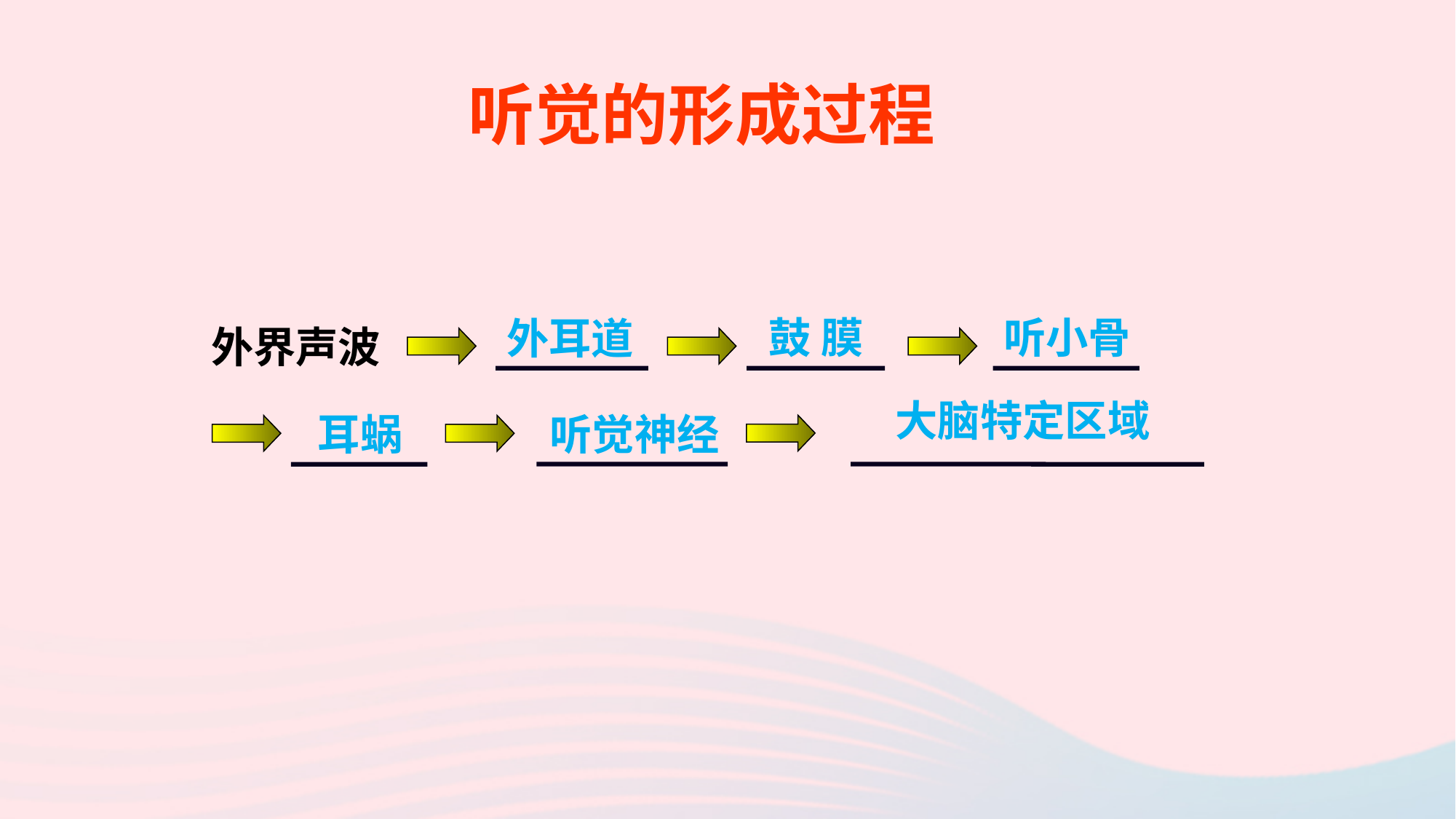

听觉的形成过程
鼓 膜
听小骨
外耳道
外界声波

大脑特定区域
听觉神经
耳蜗